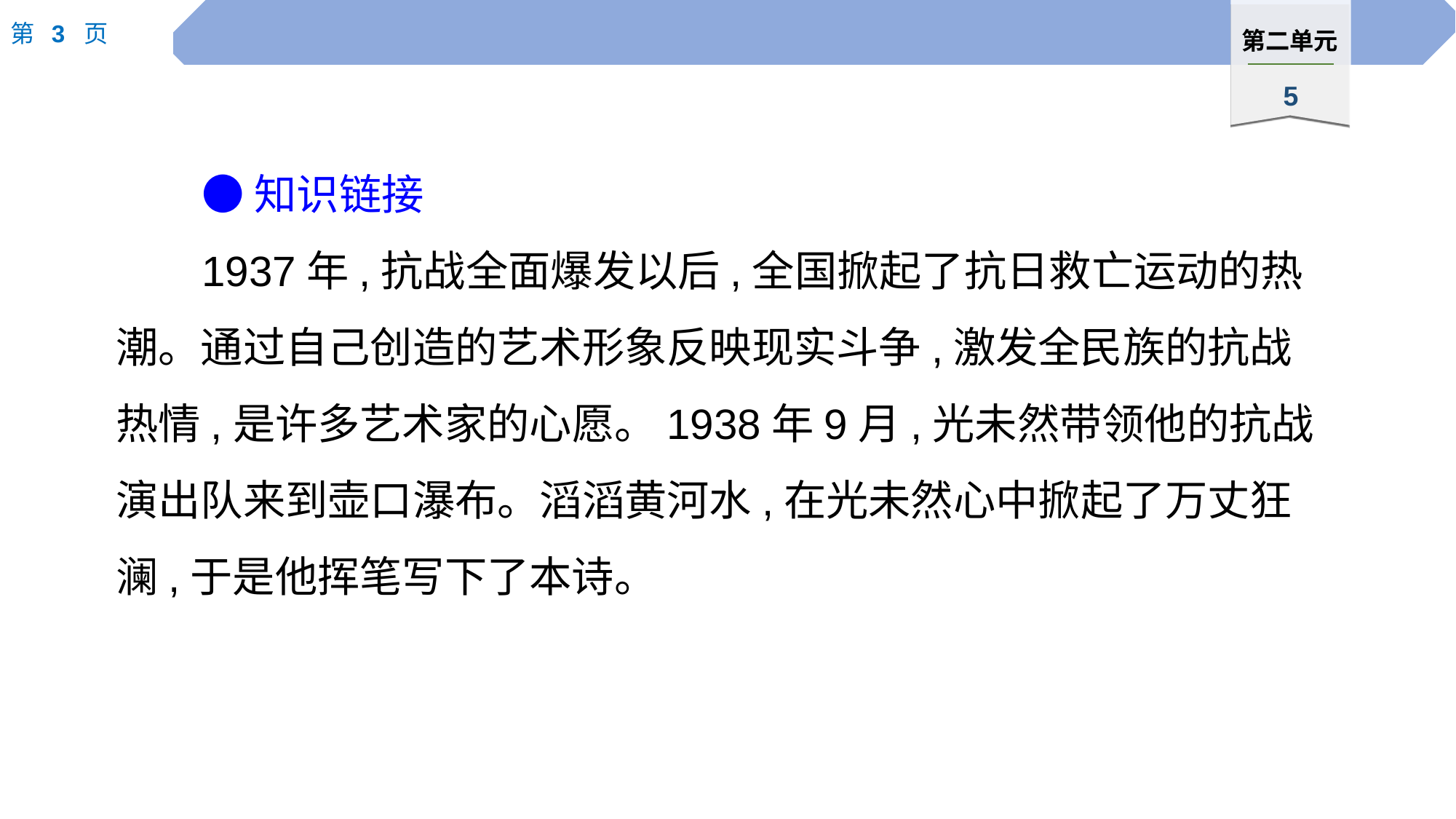

●知识链接
1937年,抗战全面爆发以后,全国掀起了抗日救亡运动的热潮。通过自己创造的艺术形象反映现实斗争,激发全民族的抗战热情,是许多艺术家的心愿。1938年9月,光未然带领他的抗战演出队来到壶口瀑布。滔滔黄河水,在光未然心中掀起了万丈狂澜,于是他挥笔写下了本诗。